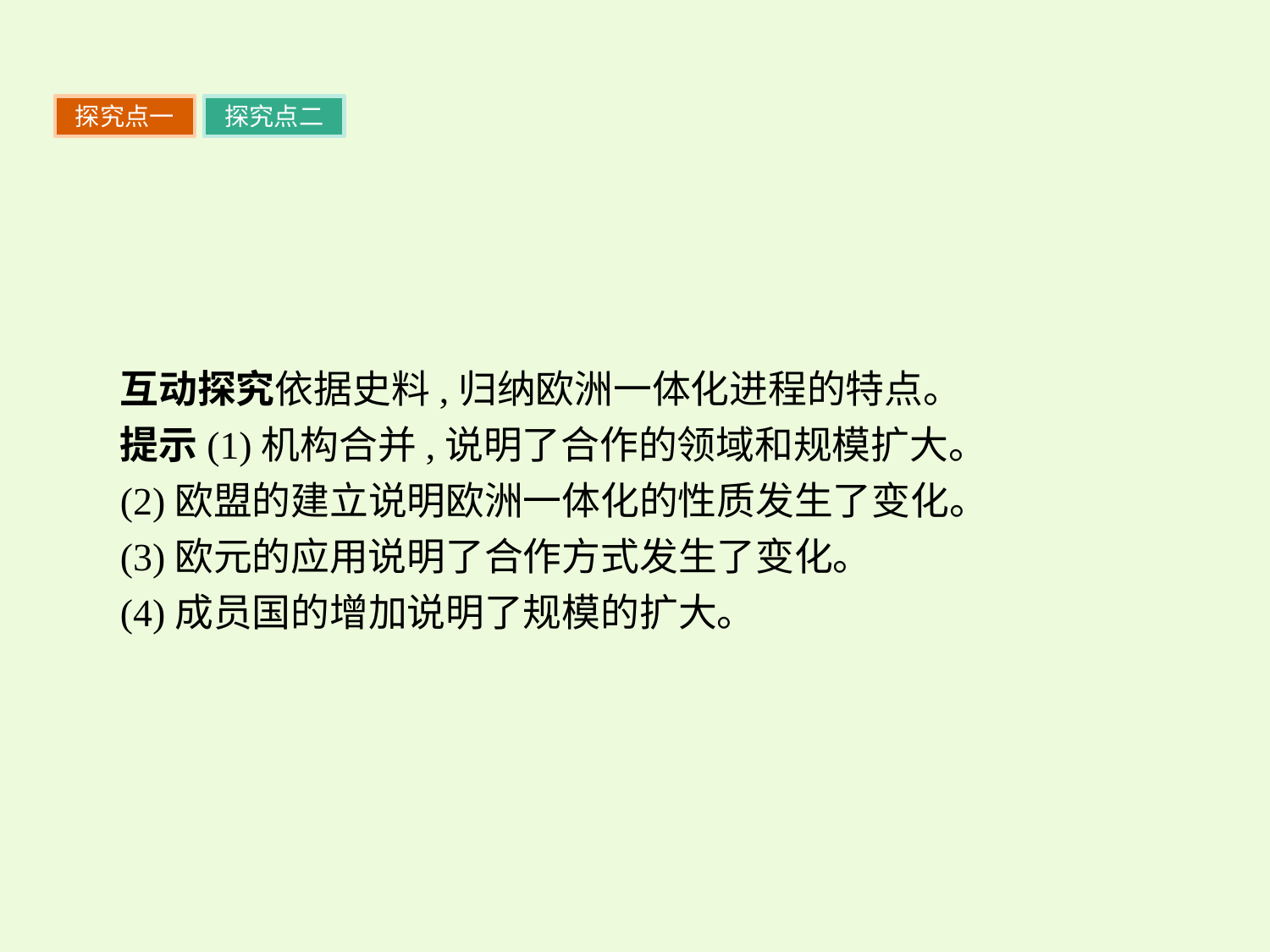

探究点一
探究点二
互动探究依据史料,归纳欧洲一体化进程的特点。
提示(1)机构合并,说明了合作的领域和规模扩大。
(2)欧盟的建立说明欧洲一体化的性质发生了变化。
(3)欧元的应用说明了合作方式发生了变化。
(4)成员国的增加说明了规模的扩大。